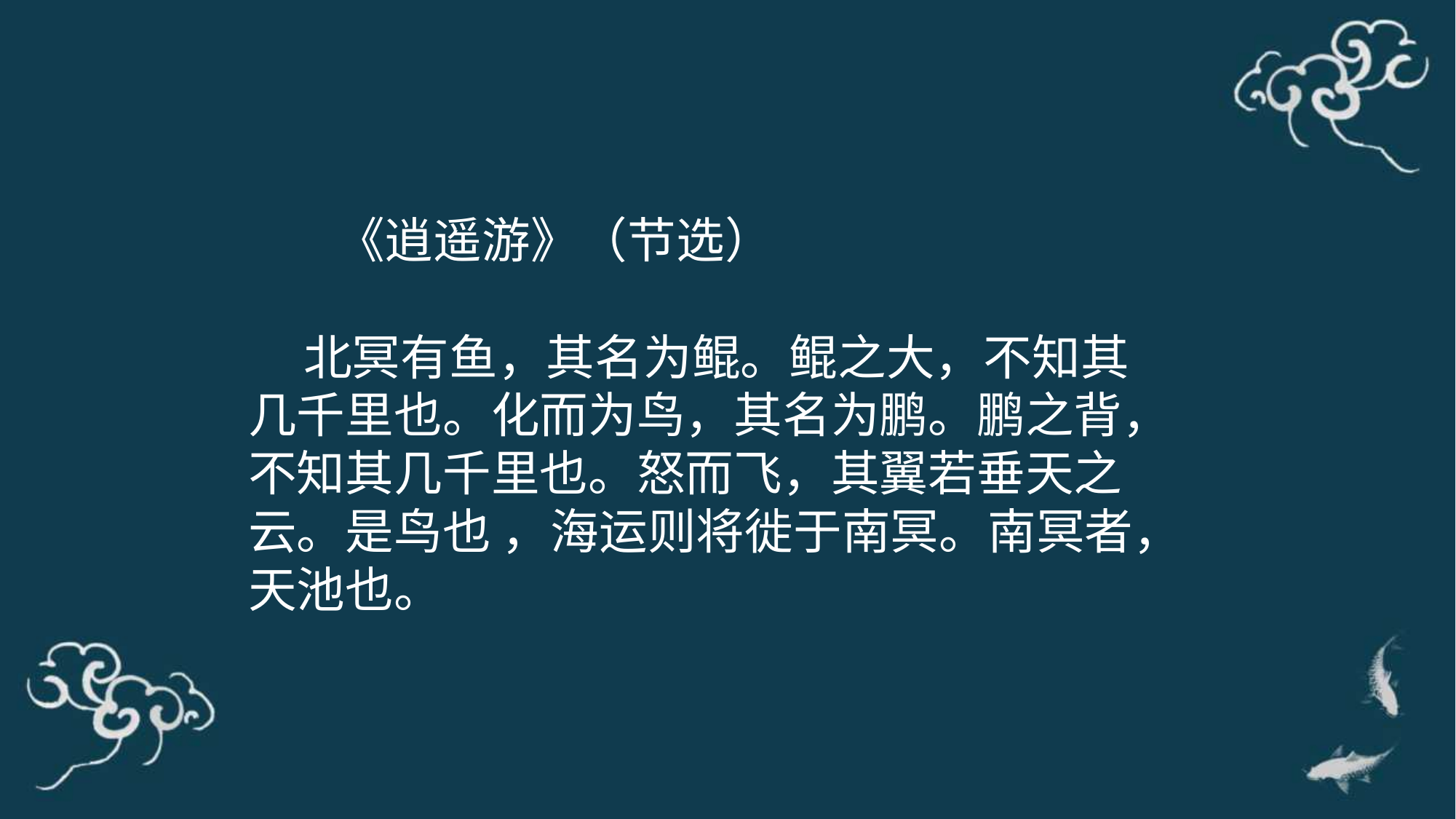

《逍遥游》（节选）

    北冥有鱼，其名为鲲。鲲之大，不知其几千里也。化而为鸟，其名为鹏。鹏之背，不知其几千里也。怒而飞，其翼若垂天之云。是鸟也 ，海运则将徙于南冥。南冥者，天池也。